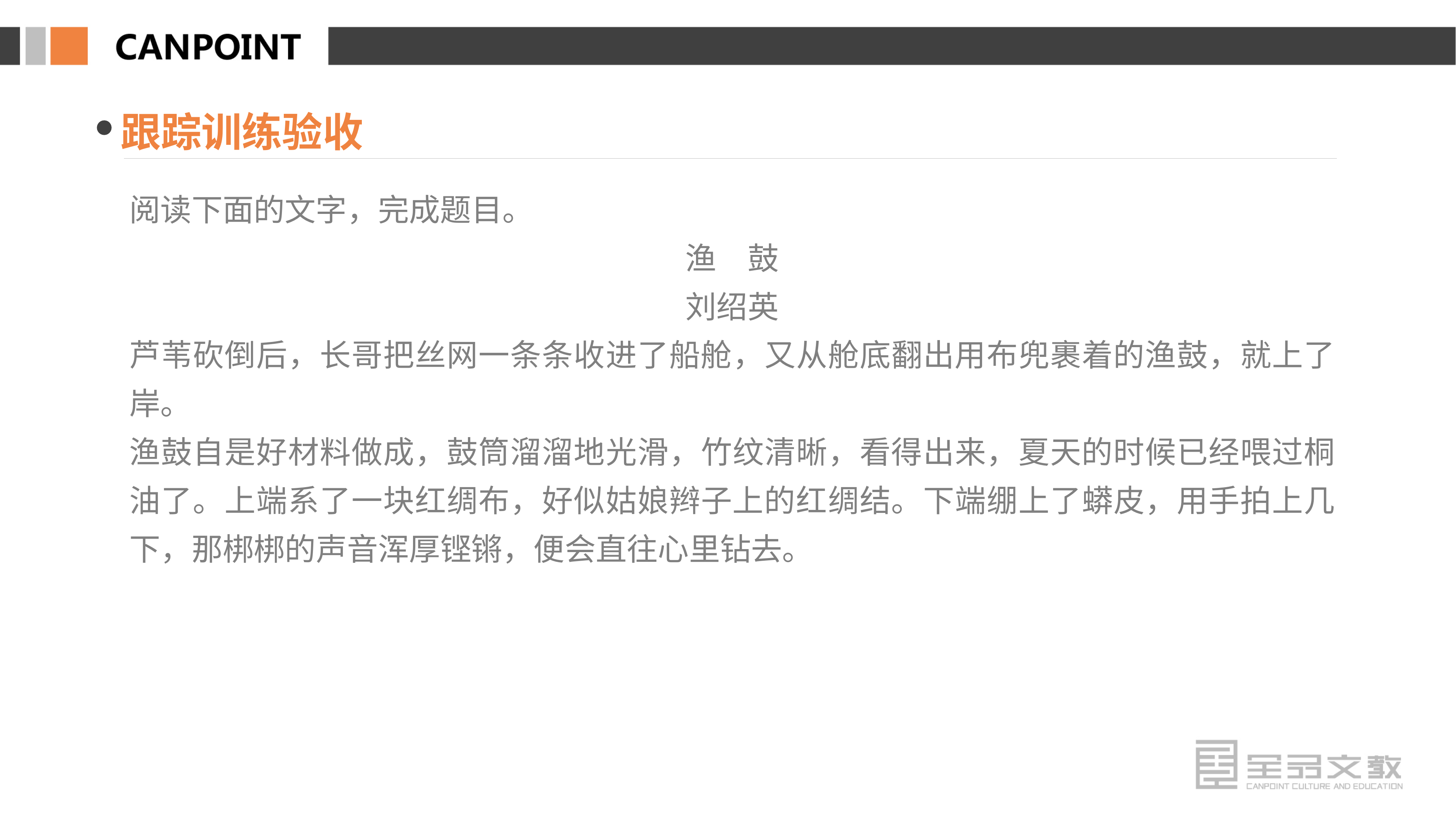

跟踪训练验收

阅读下面的文字，完成题目。
渔　鼓
刘绍英
芦苇砍倒后，长哥把丝网一条条收进了船舱，又从舱底翻出用布兜裹着的渔鼓，就上了岸。
渔鼓自是好材料做成，鼓筒溜溜地光滑，竹纹清晰，看得出来，夏天的时候已经喂过桐油了。上端系了一块红绸布，好似姑娘辫子上的红绸结。下端绷上了蟒皮，用手拍上几下，那梆梆的声音浑厚铿锵，便会直往心里钻去。